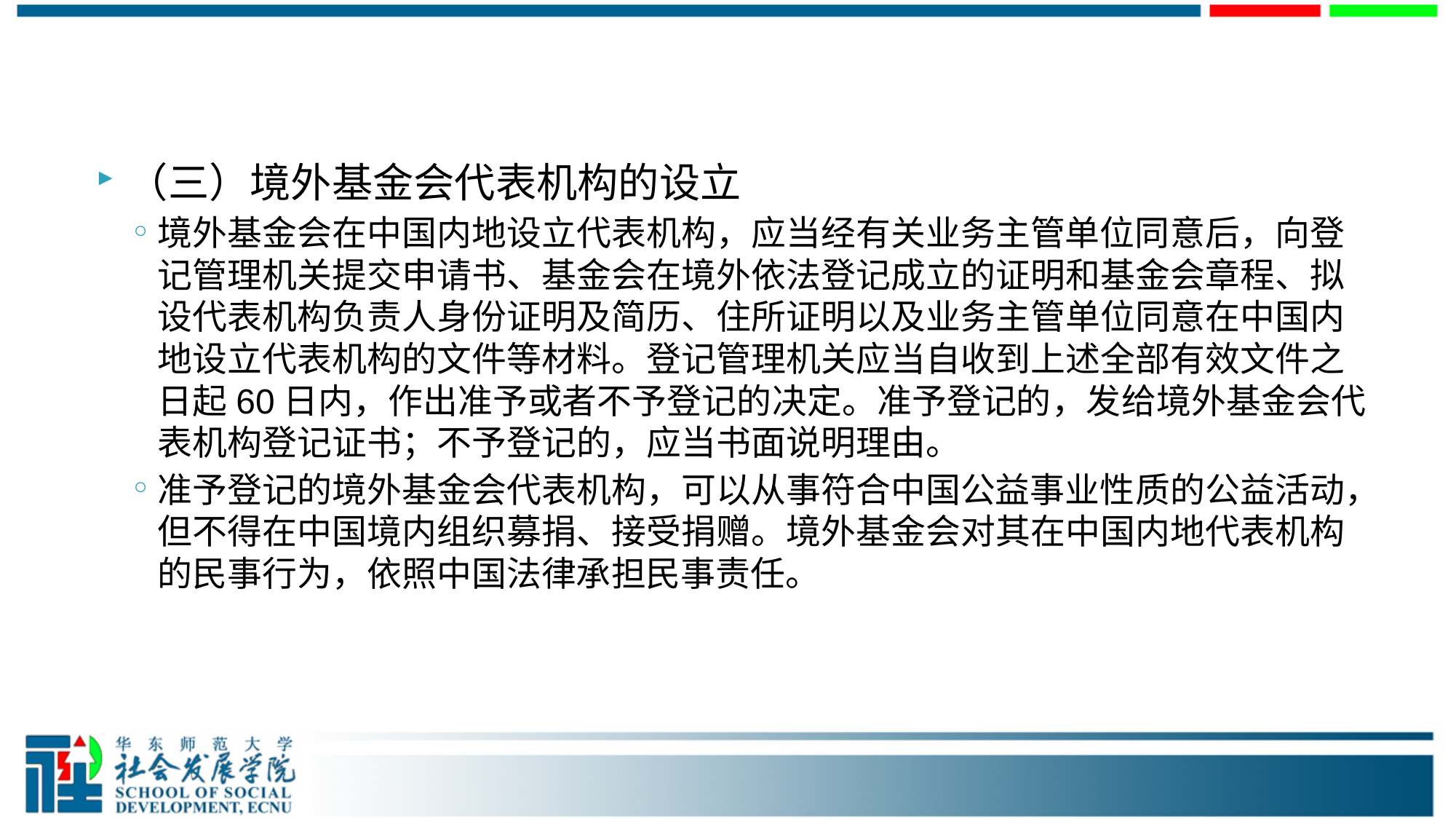

#
（三）境外基金会代表机构的设立
境外基金会在中国内地设立代表机构，应当经有关业务主管单位同意后，向登记管理机关提交申请书、基金会在境外依法登记成立的证明和基金会章程、拟设代表机构负责人身份证明及简历、住所证明以及业务主管单位同意在中国内地设立代表机构的文件等材料。登记管理机关应当自收到上述全部有效文件之日起60日内，作出准予或者不予登记的决定。准予登记的，发给境外基金会代表机构登记证书；不予登记的，应当书面说明理由。
准予登记的境外基金会代表机构，可以从事符合中国公益事业性质的公益活动，但不得在中国境内组织募捐、接受捐赠。境外基金会对其在中国内地代表机构的民事行为，依照中国法律承担民事责任。